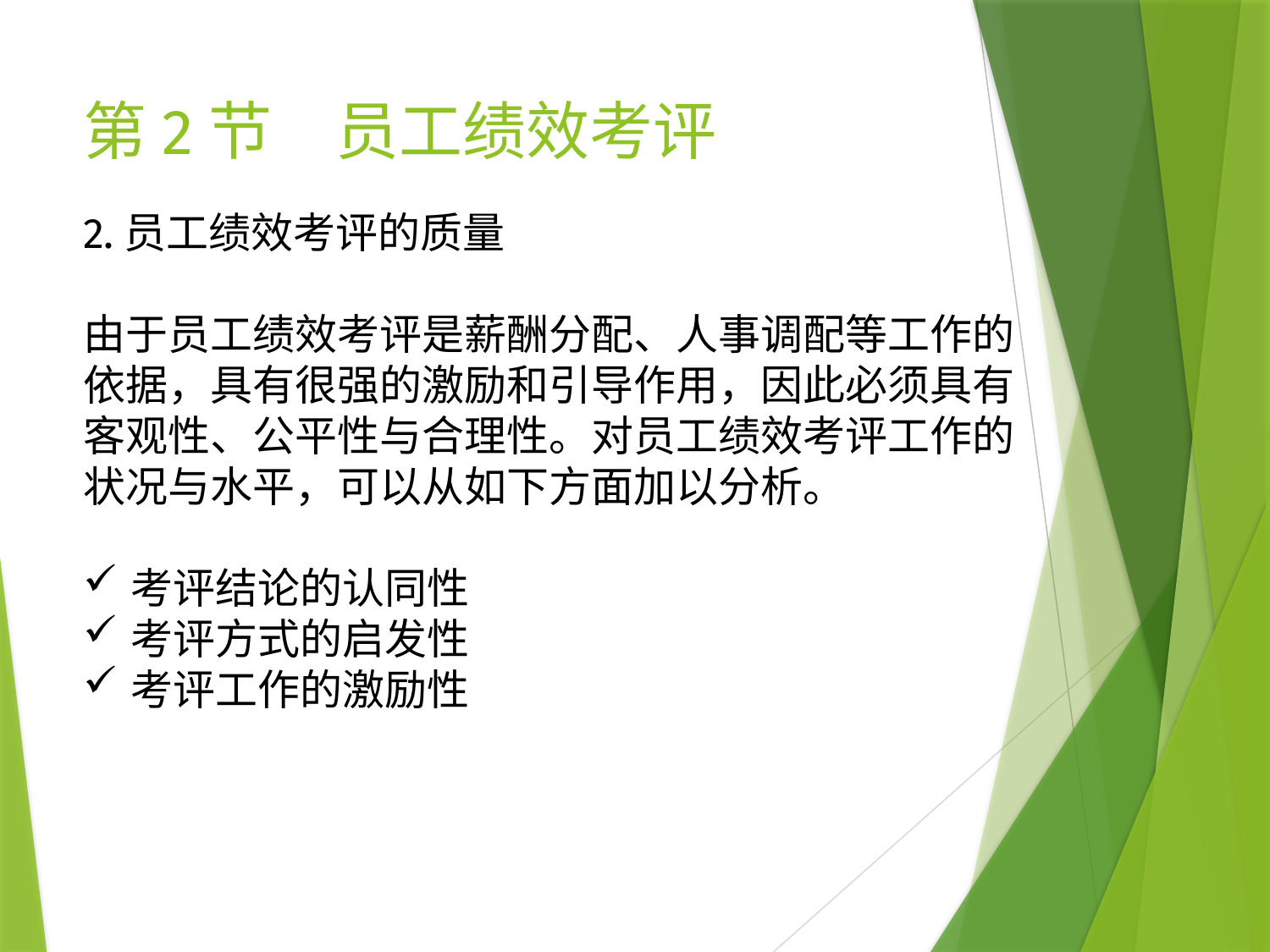

# 第2节　员工绩效考评
2.员工绩效考评的质量

由于员工绩效考评是薪酬分配、人事调配等工作的依据，具有很强的激励和引导作用，因此必须具有客观性、公平性与合理性。对员工绩效考评工作的状况与水平，可以从如下方面加以分析。

考评结论的认同性
考评方式的启发性
考评工作的激励性